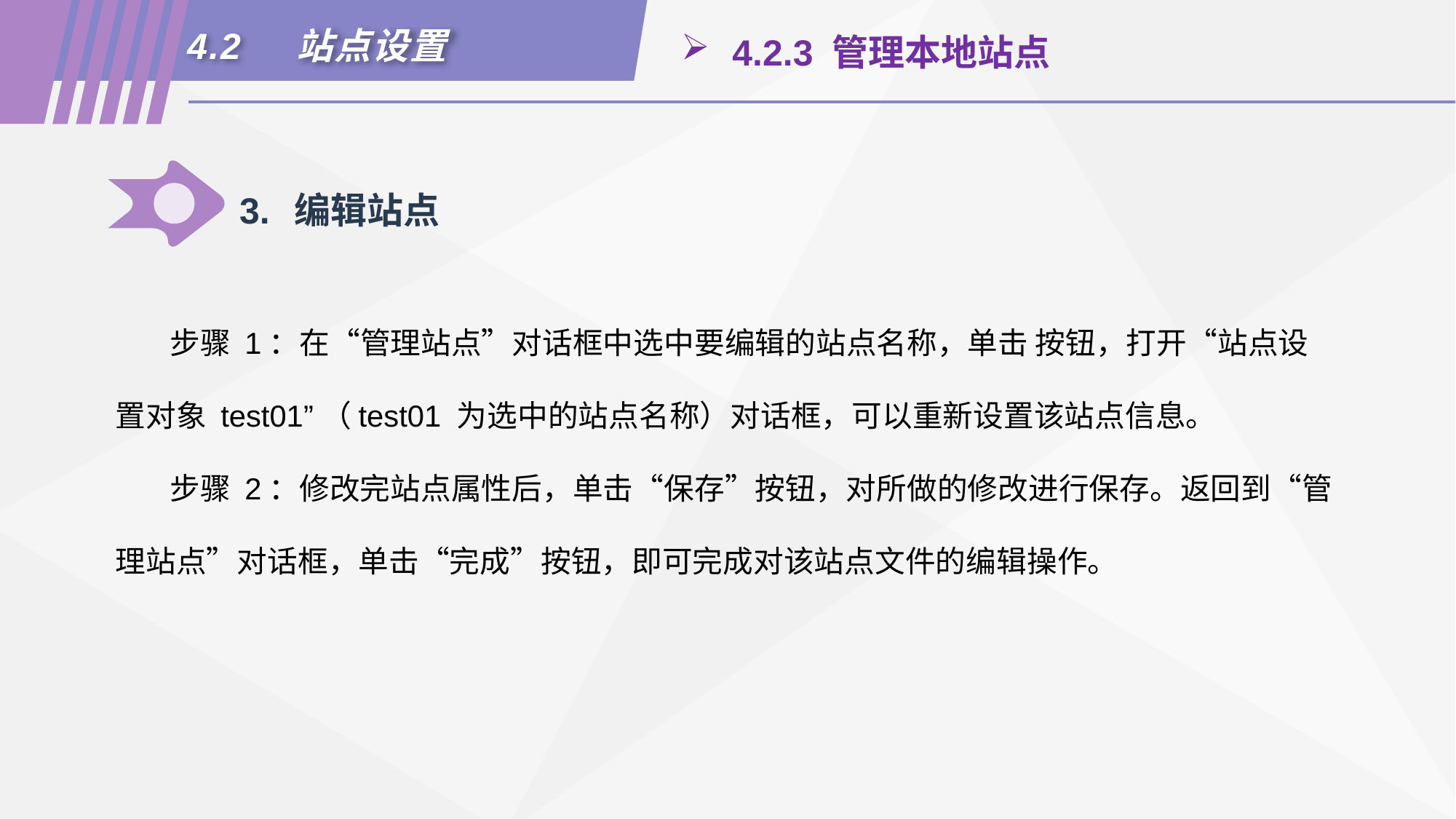

4.2	站点设置
 4.2.3 管理本地站点

3.	编辑站点
步骤 1：在“管理站点”对话框中选中要编辑的站点名称，单击 按钮，打开“站点设置对象 test01”（test01 为选中的站点名称）对话框，可以重新设置该站点信息。
步骤 2：修改完站点属性后，单击“保存”按钮，对所做的修改进行保存。返回到“管理站点”对话框，单击“完成”按钮，即可完成对该站点文件的编辑操作。